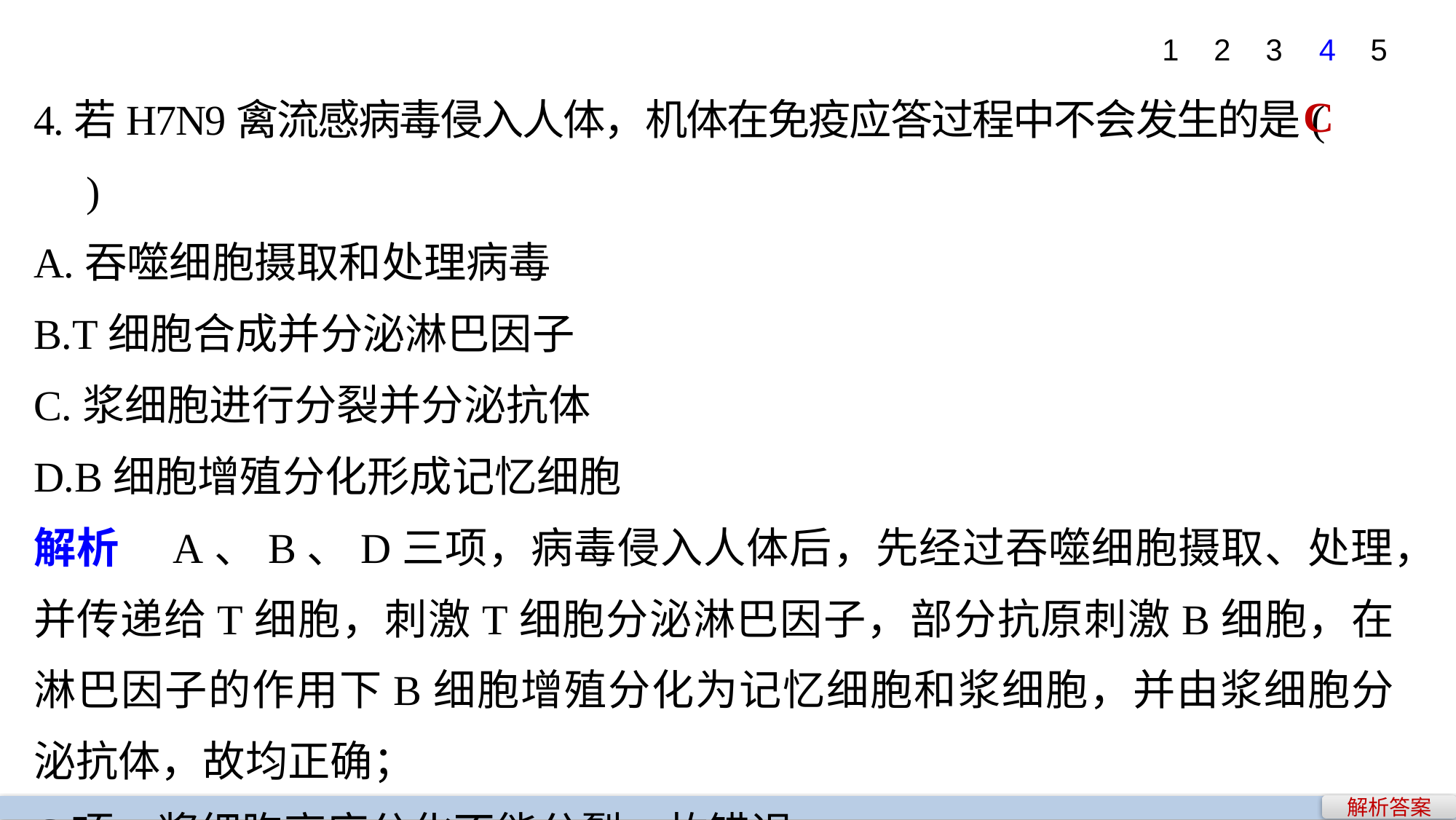

1
2
3
4
5
4.若H7N9禽流感病毒侵入人体，机体在免疫应答过程中不会发生的是(　　)
A.吞噬细胞摄取和处理病毒
B.T细胞合成并分泌淋巴因子
C.浆细胞进行分裂并分泌抗体
D.B细胞增殖分化形成记忆细胞
解析　A、B、D三项，病毒侵入人体后，先经过吞噬细胞摄取、处理，并传递给T细胞，刺激T细胞分泌淋巴因子，部分抗原刺激B细胞，在淋巴因子的作用下B细胞增殖分化为记忆细胞和浆细胞，并由浆细胞分泌抗体，故均正确；
C项，浆细胞高度分化不能分裂，故错误。
C
解析答案